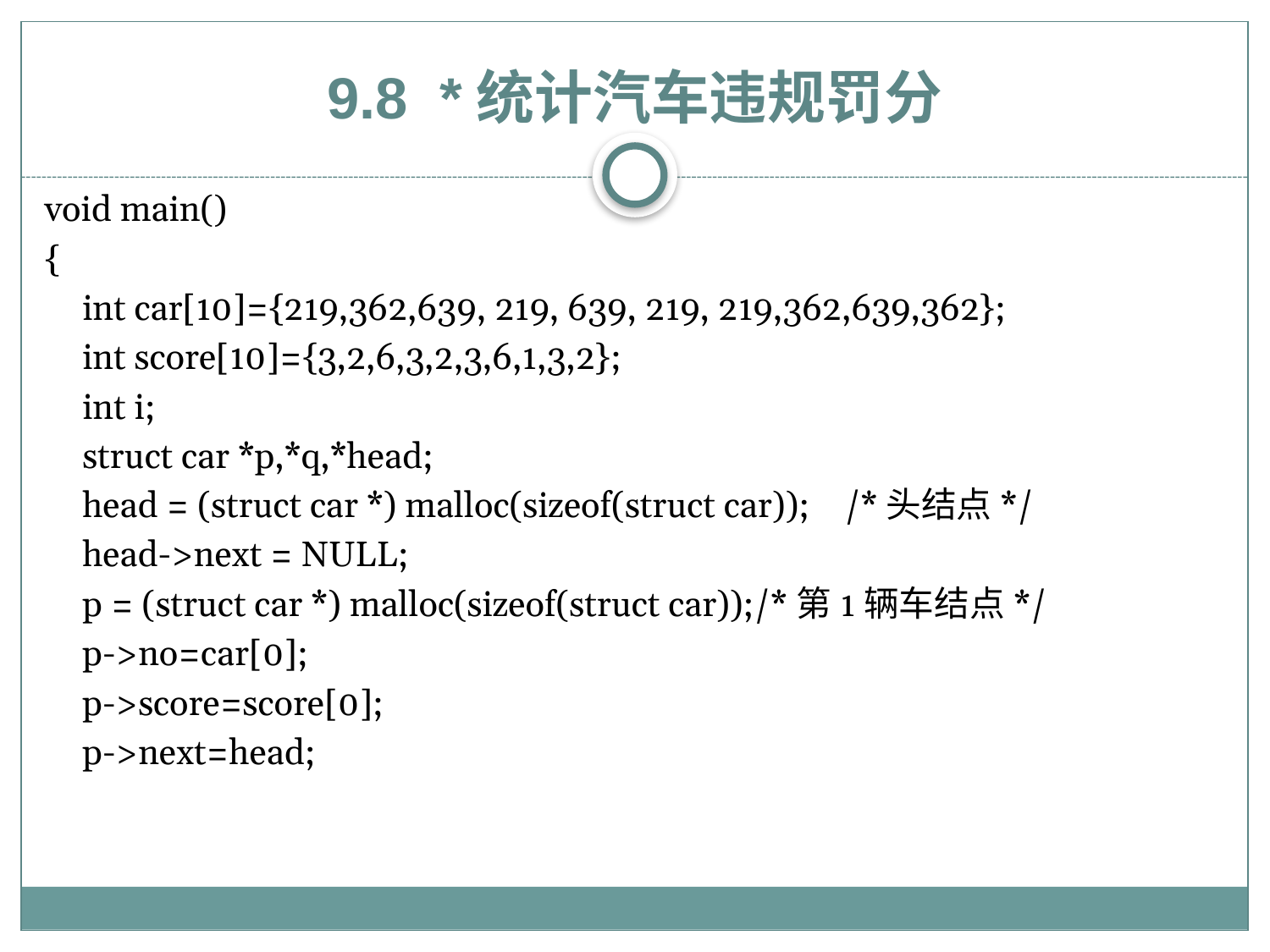

# 9.8  *统计汽车违规罚分
void main()
{
	int car[10]={219,362,639, 219, 639, 219, 219,362,639,362};
	int score[10]={3,2,6,3,2,3,6,1,3,2};
	int i;
	struct car *p,*q,*head;
	head = (struct car *) malloc(sizeof(struct car));	/*头结点*/
	head->next = NULL;
	p = (struct car *) malloc(sizeof(struct car));/*第1辆车结点*/
	p->no=car[0];
	p->score=score[0];
	p->next=head;